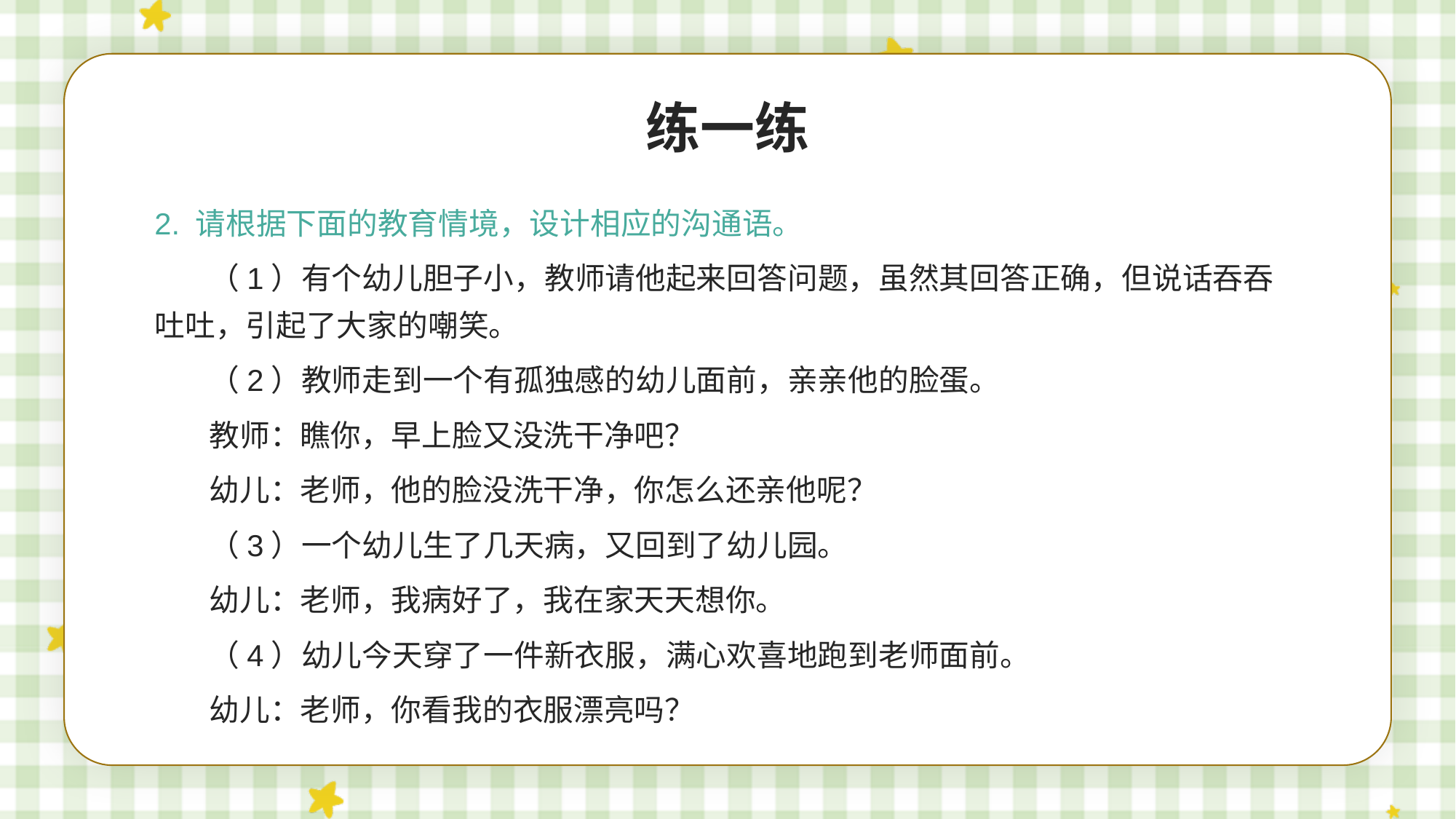

练一练
2. 请根据下面的教育情境，设计相应的沟通语。
（1）有个幼儿胆子小，教师请他起来回答问题，虽然其回答正确，但说话吞吞吐吐，引起了大家的嘲笑。
（2）教师走到一个有孤独感的幼儿面前，亲亲他的脸蛋。
教师：瞧你，早上脸又没洗干净吧？
幼儿：老师，他的脸没洗干净，你怎么还亲他呢？
（3）一个幼儿生了几天病，又回到了幼儿园。
幼儿：老师，我病好了，我在家天天想你。
（4）幼儿今天穿了一件新衣服，满心欢喜地跑到老师面前。
幼儿：老师，你看我的衣服漂亮吗？